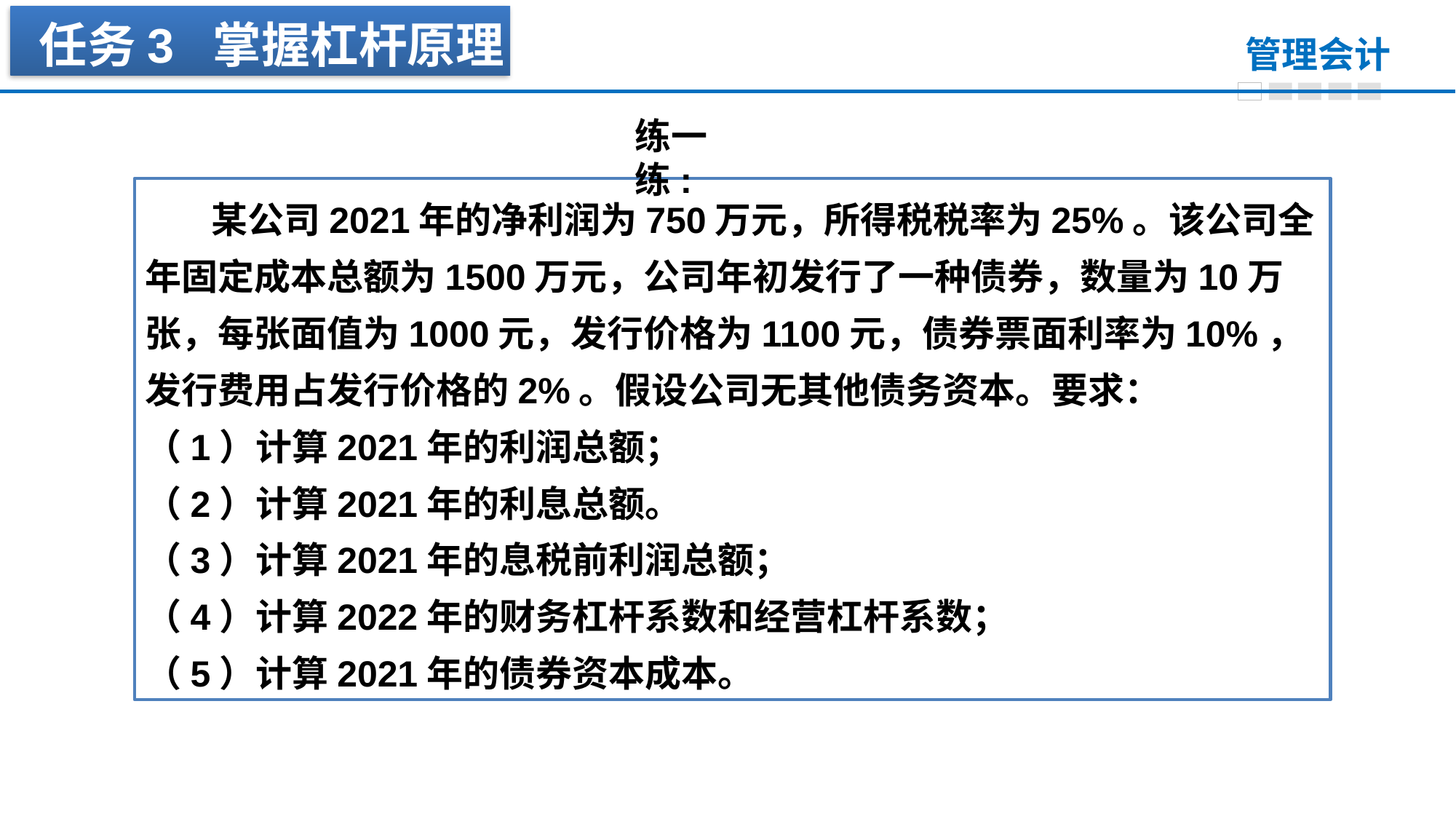

任务3  掌握杠杆原理
练一练:
       某公司2021年的净利润为750万元，所得税税率为25%。该公司全年固定成本总额为1500万元，公司年初发行了一种债券，数量为10万张，每张面值为1000元，发行价格为1100元，债券票面利率为10%，发行费用占发行价格的2%。假设公司无其他债务资本。要求：
（1）计算2021年的利润总额；
（2）计算2021年的利息总额。
（3）计算2021年的息税前利润总额；
（4）计算2022年的财务杠杆系数和经营杠杆系数；
（5）计算2021年的债券资本成本。